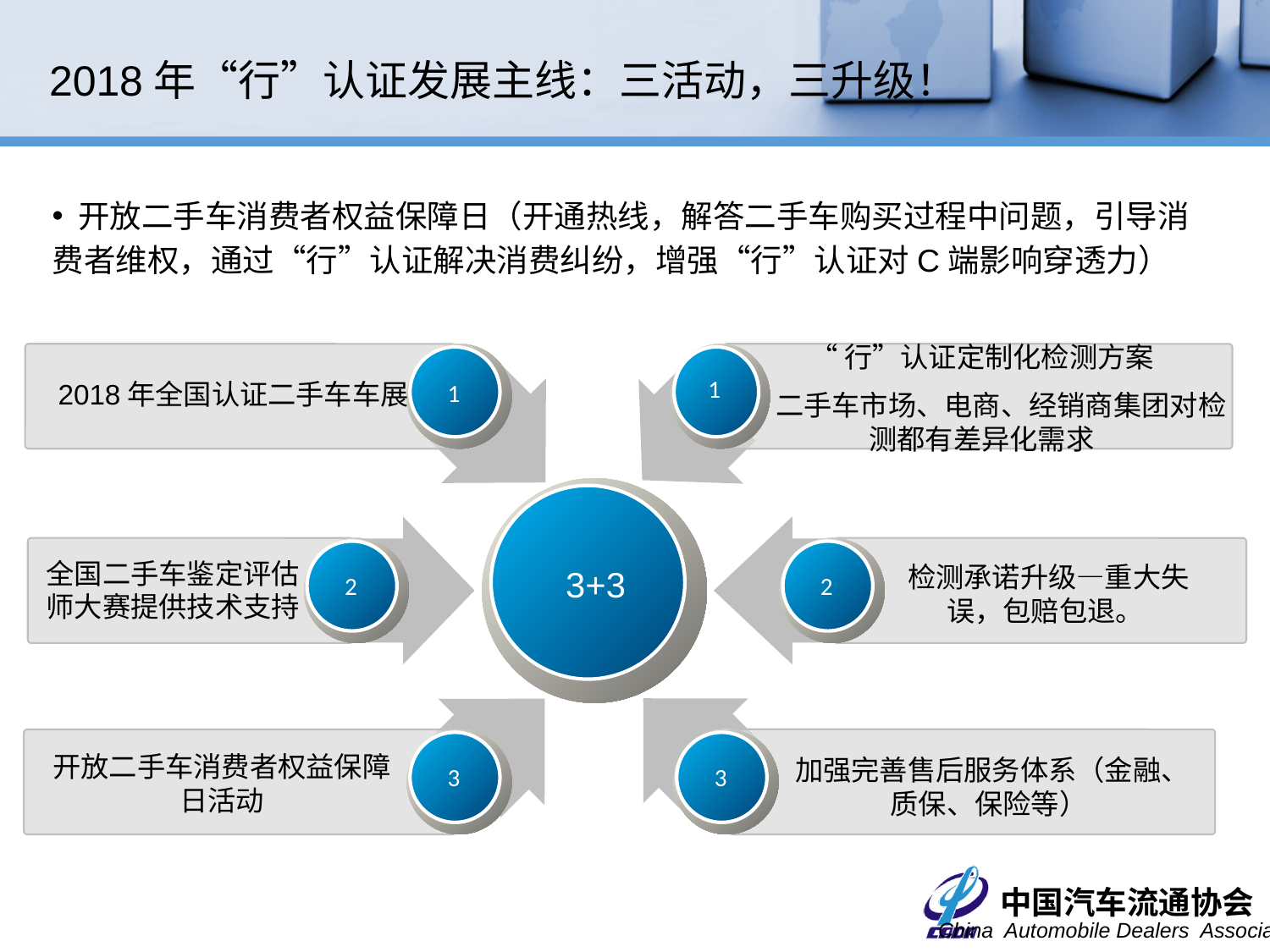

2018年“行”认证发展主线：三活动，三升级！
 开放二手车消费者权益保障日（开通热线，解答二手车购买过程中问题，引导消费者维权，通过“行”认证解决消费纠纷，增强“行”认证对C端影响穿透力）
“行”认证定制化检测方案
     二手车市场、电商、经销商集团对检测都有差异化需求

1
2018年全国认证二手车车展
1

全国二手车鉴定评估师大赛提供技术支持
检测承诺升级—重大失误，包赔包退。
3+3
2
2

开放二手车消费者权益保障日活动
加强完善售后服务体系（金融、质保、保险等）
3
3